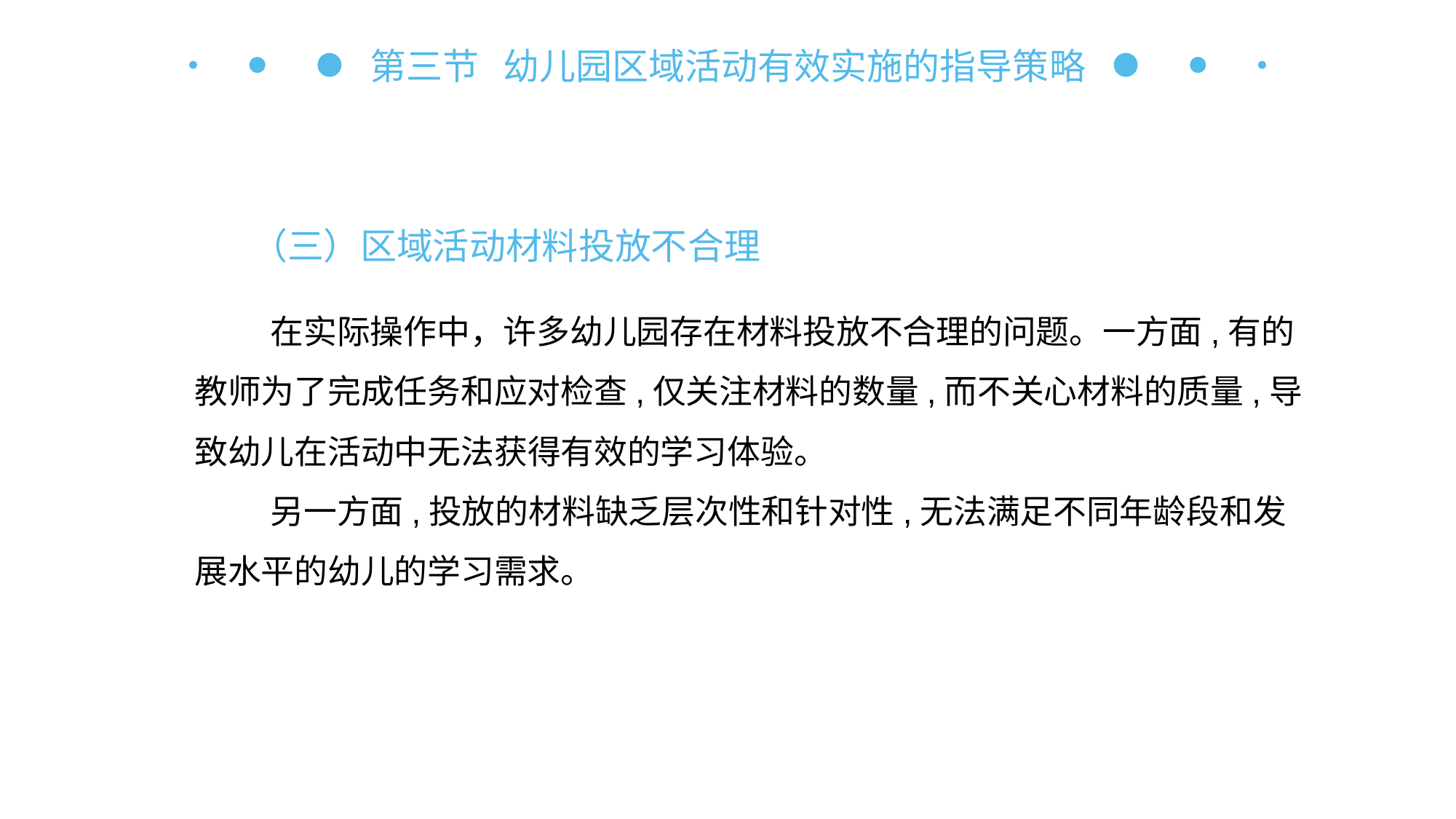

第三节   幼儿园区域活动有效实施的指导策略

（三）区域活动材料投放不合理
在实际操作中，许多幼儿园存在材料投放不合理的问题。一方面,有的教师为了完成任务和应对检查,仅关注材料的数量,而不关心材料的质量,导致幼儿在活动中无法获得有效的学习体验。
另一方面,投放的材料缺乏层次性和针对性,无法满足不同年龄段和发展水平的幼儿的学习需求。